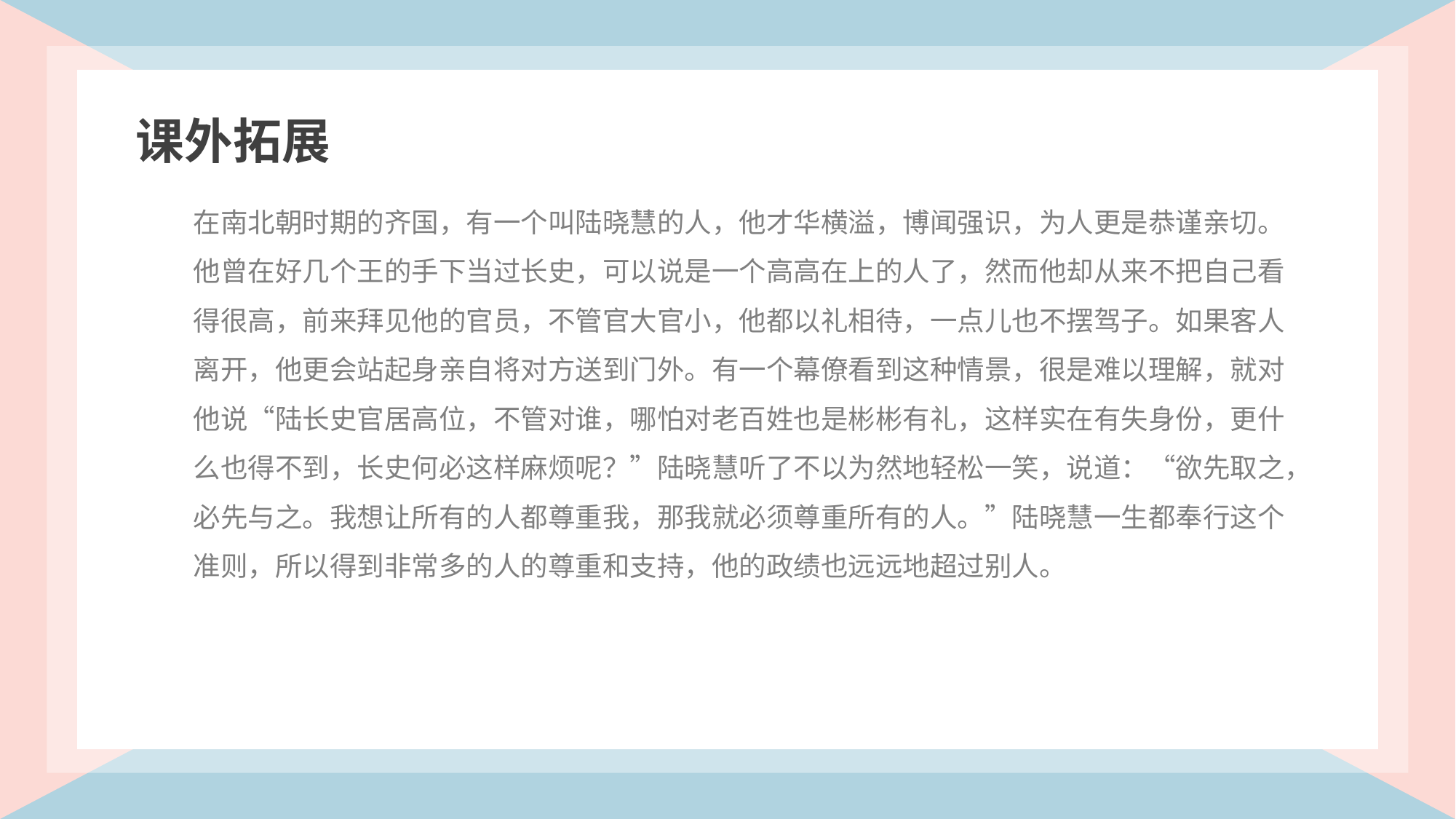

课外拓展
在南北朝时期的齐国，有一个叫陆晓慧的人，他才华横溢，博闻强识，为人更是恭谨亲切。他曾在好几个王的手下当过长史，可以说是一个高高在上的人了，然而他却从来不把自己看得很高，前来拜见他的官员，不管官大官小，他都以礼相待，一点儿也不摆驾子。如果客人离开，他更会站起身亲自将对方送到门外。有一个幕僚看到这种情景，很是难以理解，就对他说“陆长史官居高位，不管对谁，哪怕对老百姓也是彬彬有礼，这样实在有失身份，更什么也得不到，长史何必这样麻烦呢？”陆晓慧听了不以为然地轻松一笑，说道：“欲先取之，必先与之。我想让所有的人都尊重我，那我就必须尊重所有的人。”陆晓慧一生都奉行这个准则，所以得到非常多的人的尊重和支持，他的政绩也远远地超过别人。